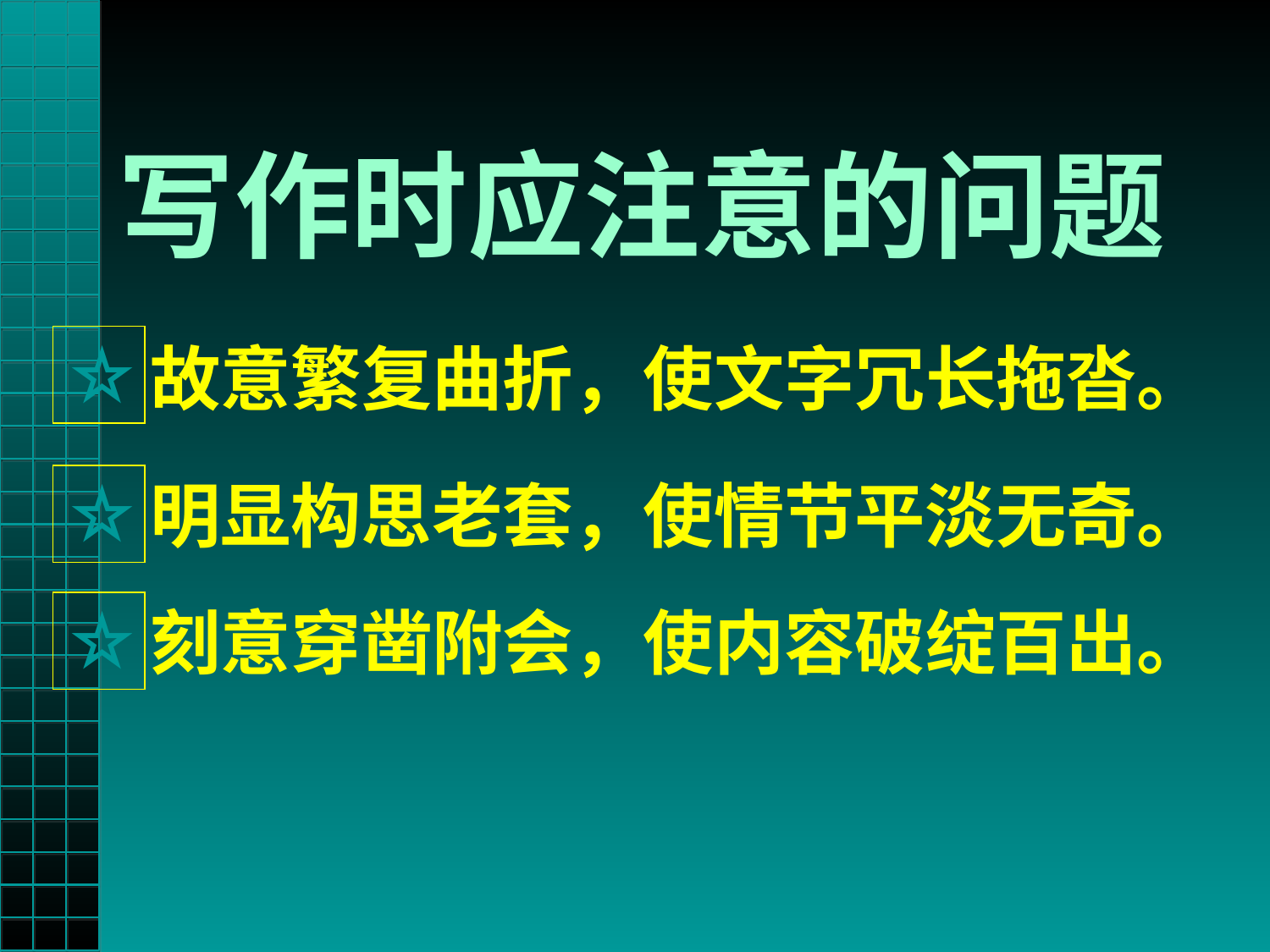

写作时应注意的问题
☆
故意繁复曲折，使文字冗长拖沓。
☆
明显构思老套，使情节平淡无奇。
☆
刻意穿凿附会，使内容破绽百出。